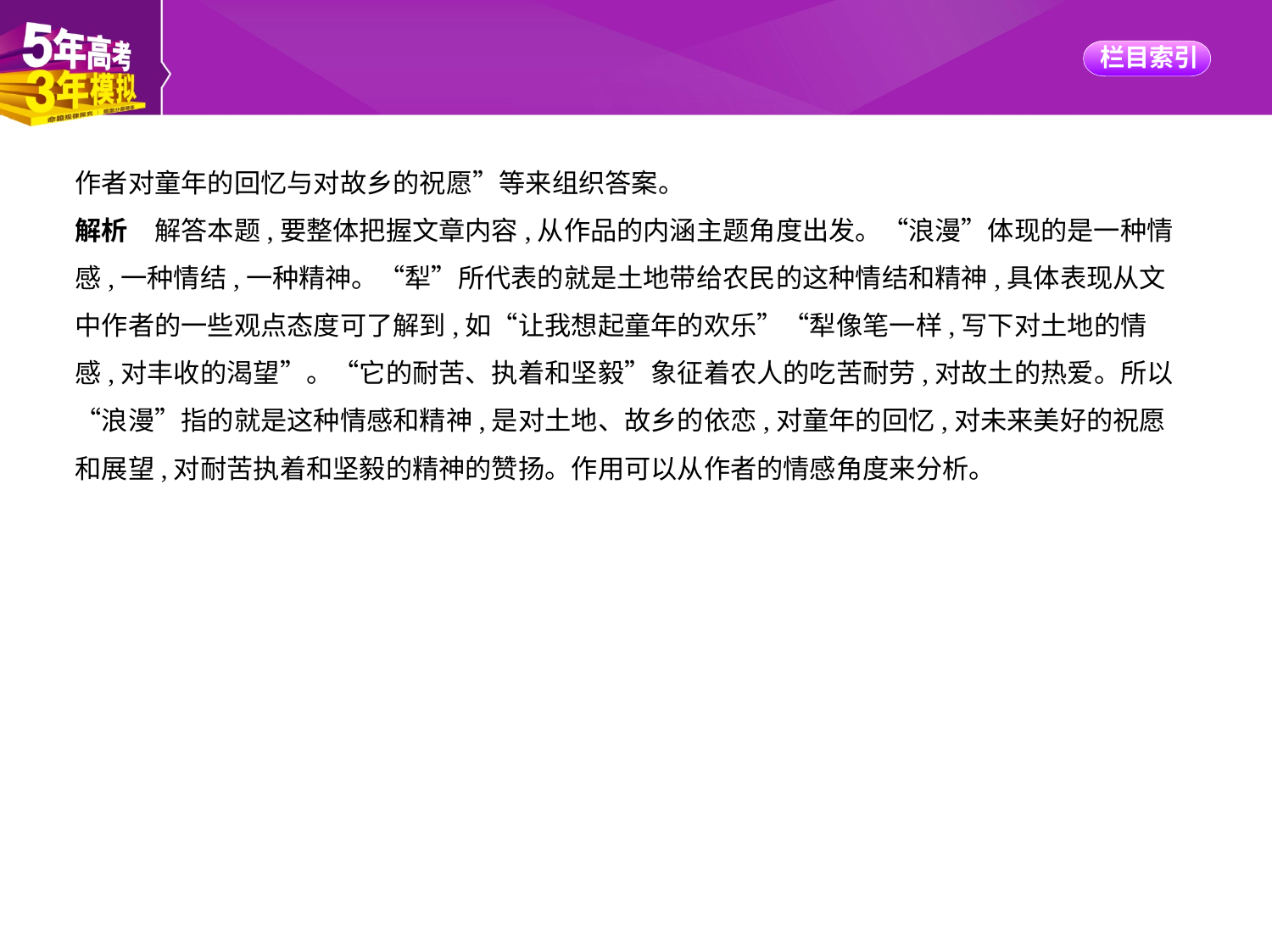

作者对童年的回忆与对故乡的祝愿”等来组织答案。
解析　解答本题,要整体把握文章内容,从作品的内涵主题角度出发。“浪漫”体现的是一种情
感,一种情结,一种精神。“犁”所代表的就是土地带给农民的这种情结和精神,具体表现从文
中作者的一些观点态度可了解到,如“让我想起童年的欢乐”“犁像笔一样,写下对土地的情
感,对丰收的渴望”。“它的耐苦、执着和坚毅”象征着农人的吃苦耐劳,对故土的热爱。所以
“浪漫”指的就是这种情感和精神,是对土地、故乡的依恋,对童年的回忆,对未来美好的祝愿
和展望,对耐苦执着和坚毅的精神的赞扬。作用可以从作者的情感角度来分析。